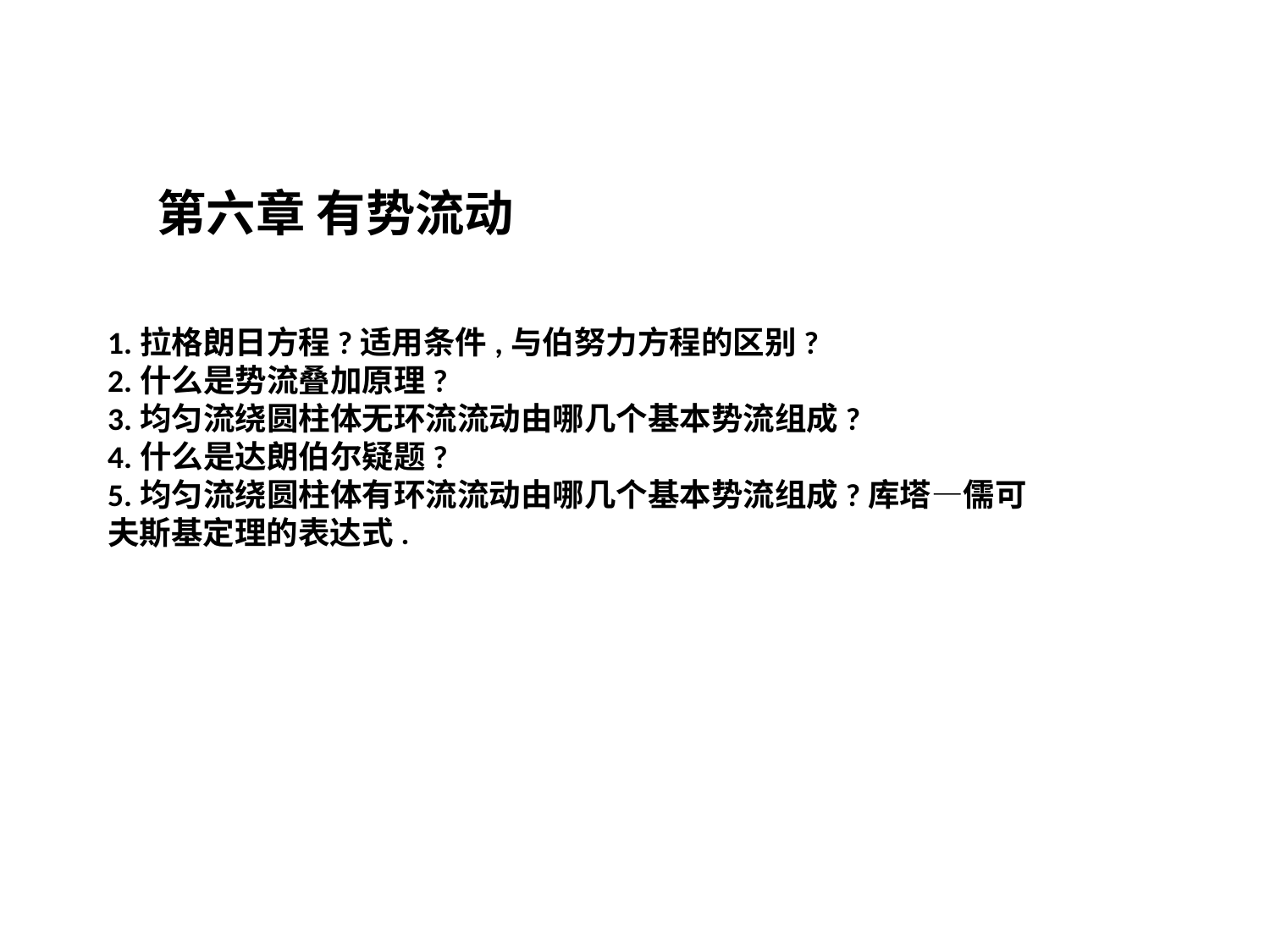

第六章 有势流动
1.拉格朗日方程?适用条件,与伯努力方程的区别?
2.什么是势流叠加原理?
3.均匀流绕圆柱体无环流流动由哪几个基本势流组成?
4.什么是达朗伯尔疑题?
5.均匀流绕圆柱体有环流流动由哪几个基本势流组成?库塔—儒可夫斯基定理的表达式.